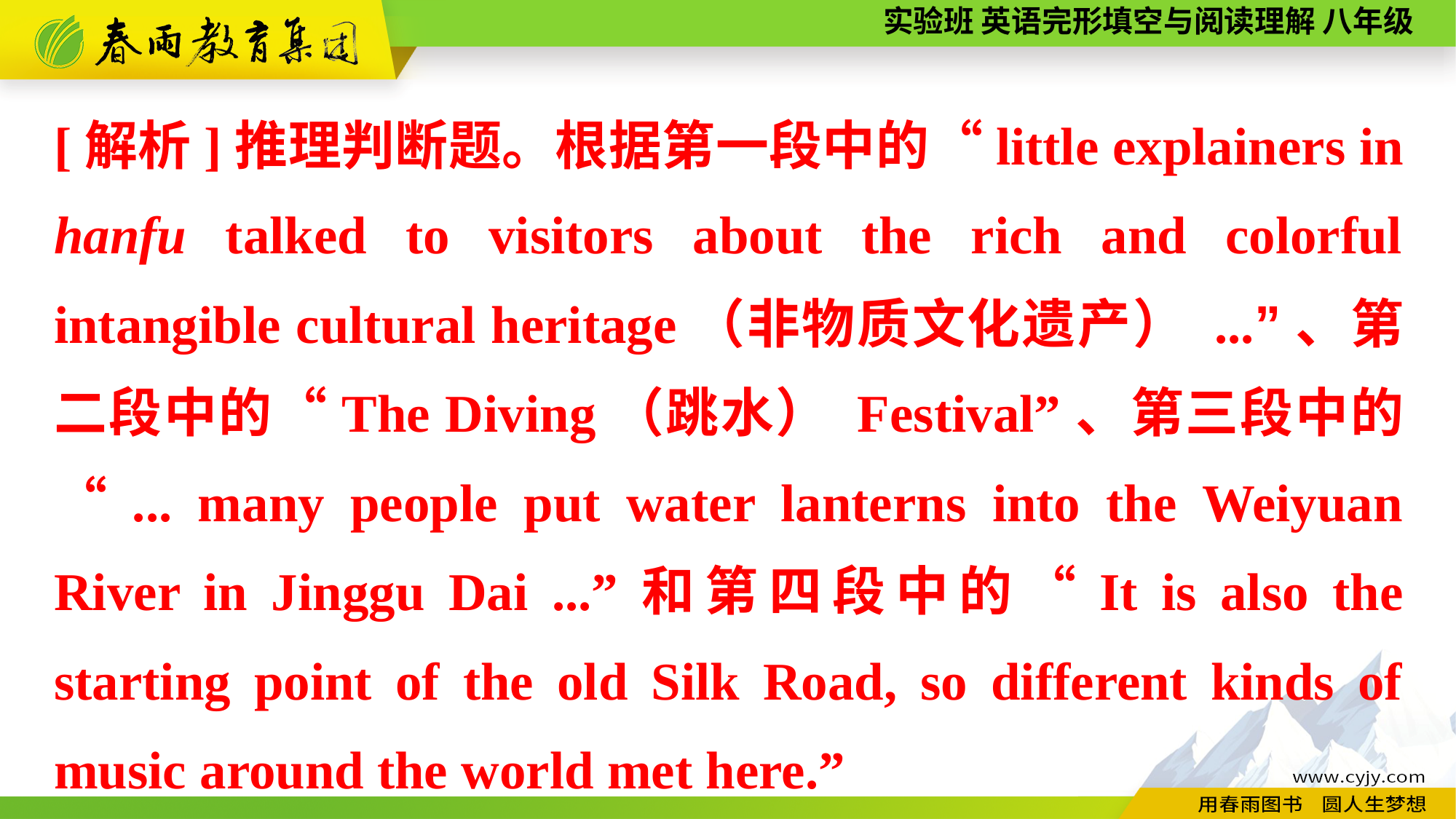

[解析]推理判断题。根据第一段中的“little explainers in hanfu talked to visitors about the rich and colorful intangible cultural heritage（非物质文化遗产） ...”、第二段中的“The Diving（跳水） Festival”、第三段中的“... many people put water lanterns into the Weiyuan River in Jinggu Dai ...”和第四段中的“It is also the starting point of the old Silk Road, so different kinds of music around the world met here.”